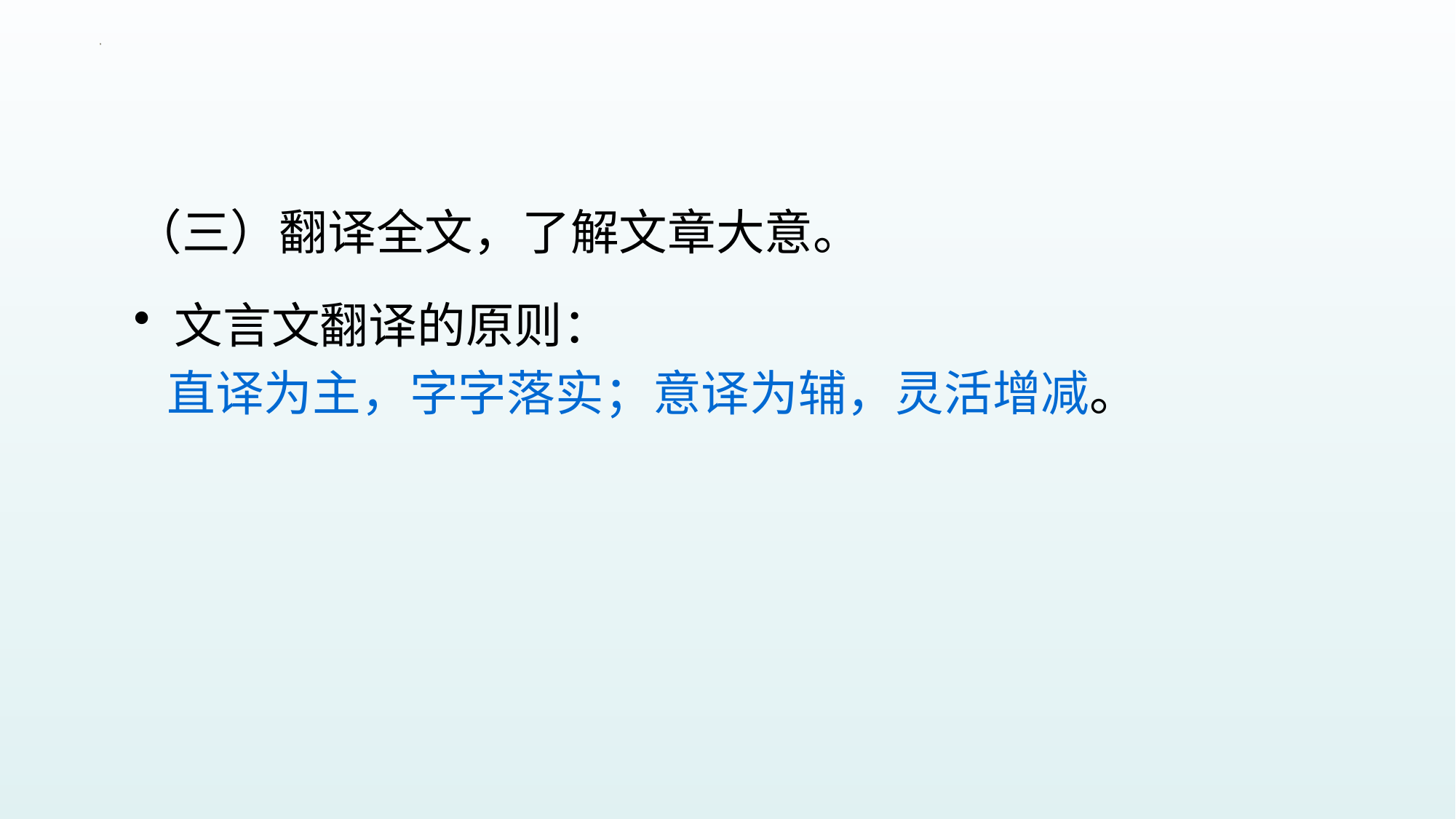

（三）翻译全文，了解文章大意。

文言文翻译的原则：
  直译为主，字字落实；意译为辅，灵活增减。